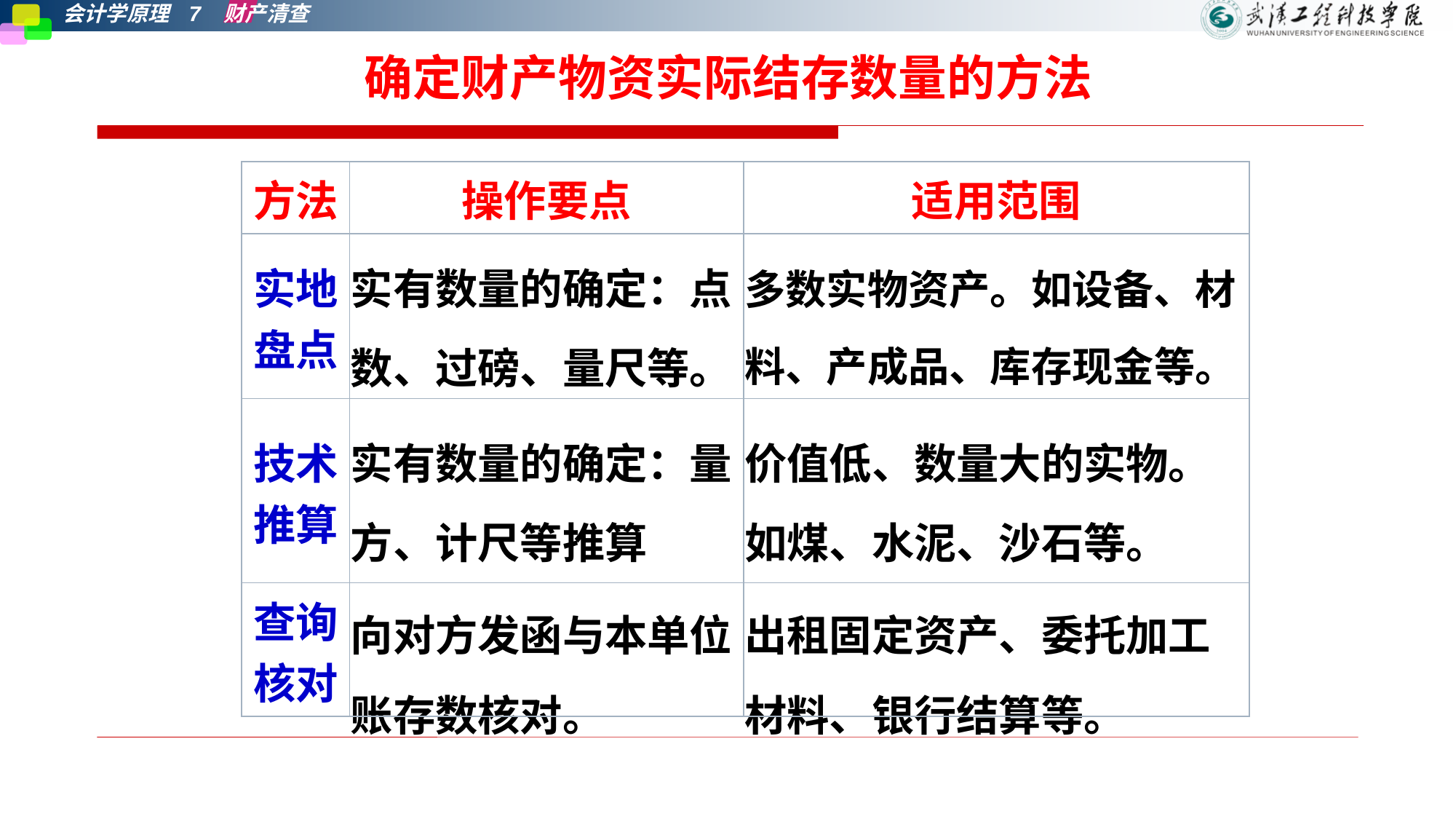

确定财产物资实际结存数量的方法
| 方法 | 操作要点 | 适用范围 |
| --- | --- | --- |
| 实地 盘点 | 实有数量的确定：点数、过磅、量尺等。 | 多数实物资产。如设备、材料、产成品、库存现金等。 |
| 技术 推算 | 实有数量的确定：量方、计尺等推算 | 价值低、数量大的实物。如煤、水泥、沙石等。 |
| 查询 核对 | 向对方发函与本单位账存数核对。 | 出租固定资产、委托加工材料、银行结算等。 |